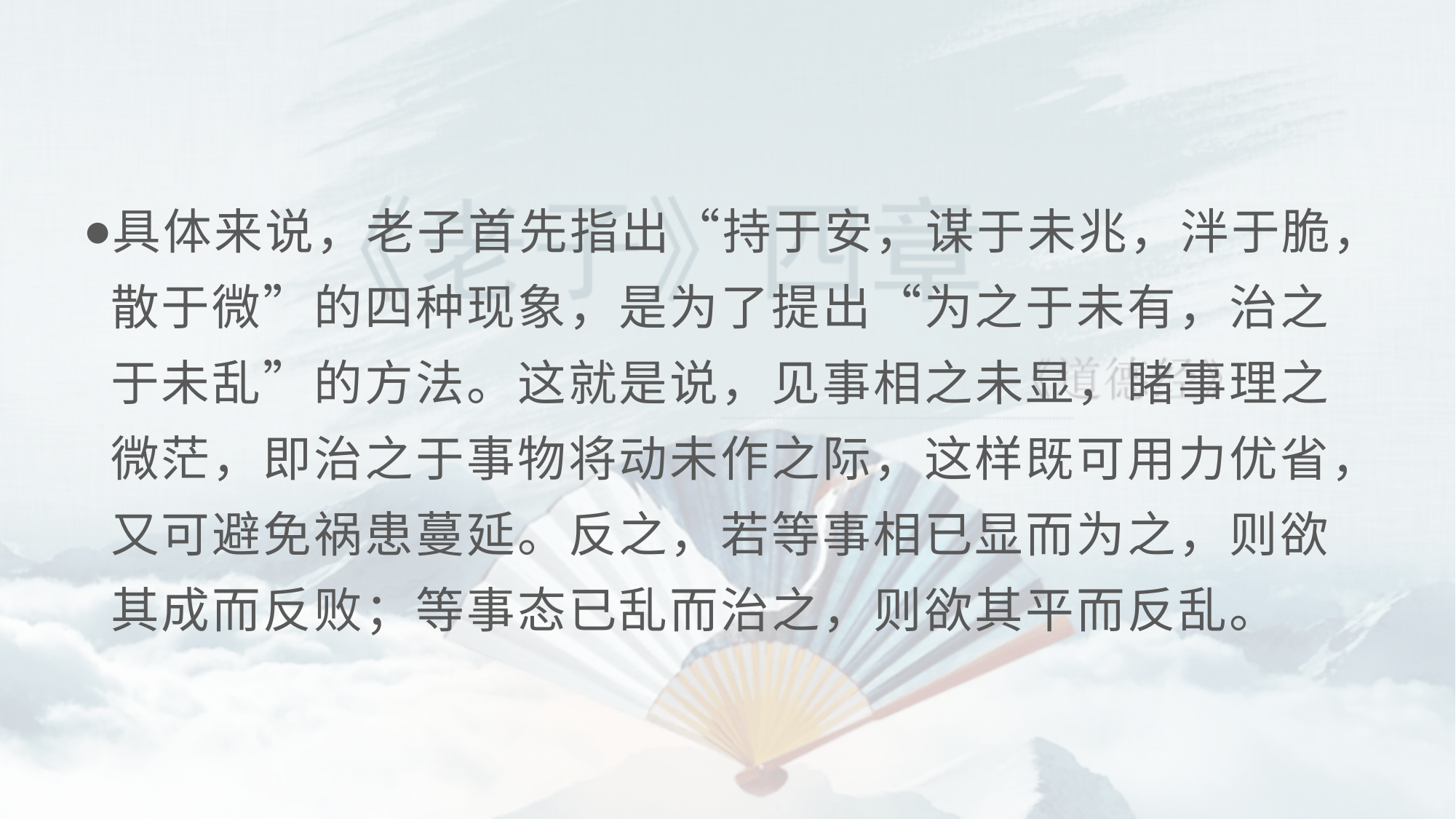

具体来说，老子首先指出“持于安，谋于未兆，泮于脆，散于微”的四种现象，是为了提出“为之于未有，治之于未乱”的方法。这就是说，见事相之未显，睹事理之微茫，即治之于事物将动未作之际，这样既可用力优省，又可避免祸患蔓延。反之，若等事相已显而为之，则欲其成而反败；等事态已乱而治之，则欲其平而反乱。